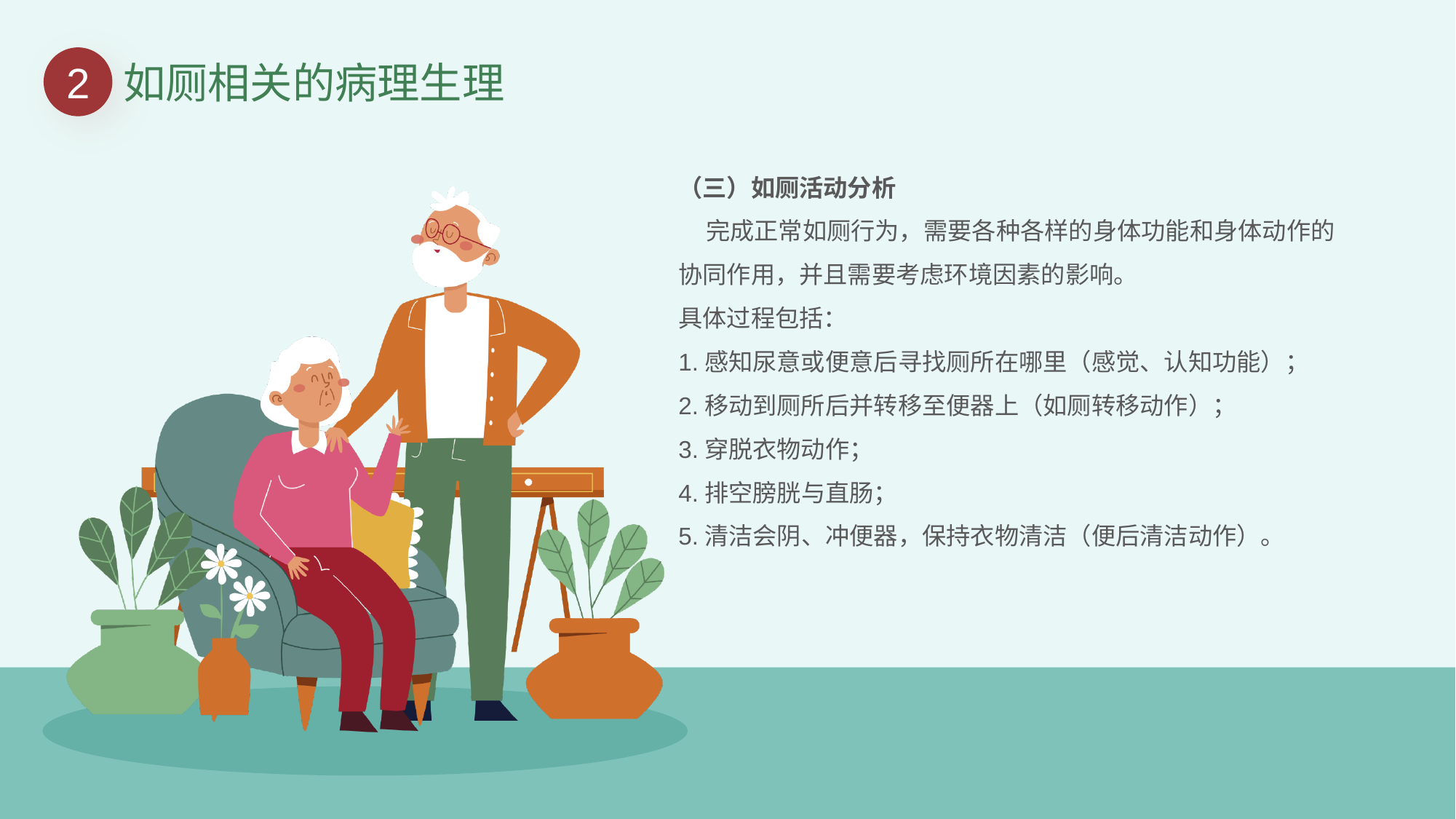

2
如厕相关的病理生理
（三）如厕活动分析
    完成正常如厕行为，需要各种各样的身体功能和身体动作的协同作用，并且需要考虑环境因素的影响。
具体过程包括：
1.感知尿意或便意后寻找厕所在哪里（感觉、认知功能）；
2.移动到厕所后并转移至便器上（如厕转移动作）；
3.穿脱衣物动作；
4.排空膀胱与直肠；
5.清洁会阴、冲便器，保持衣物清洁（便后清洁动作）。